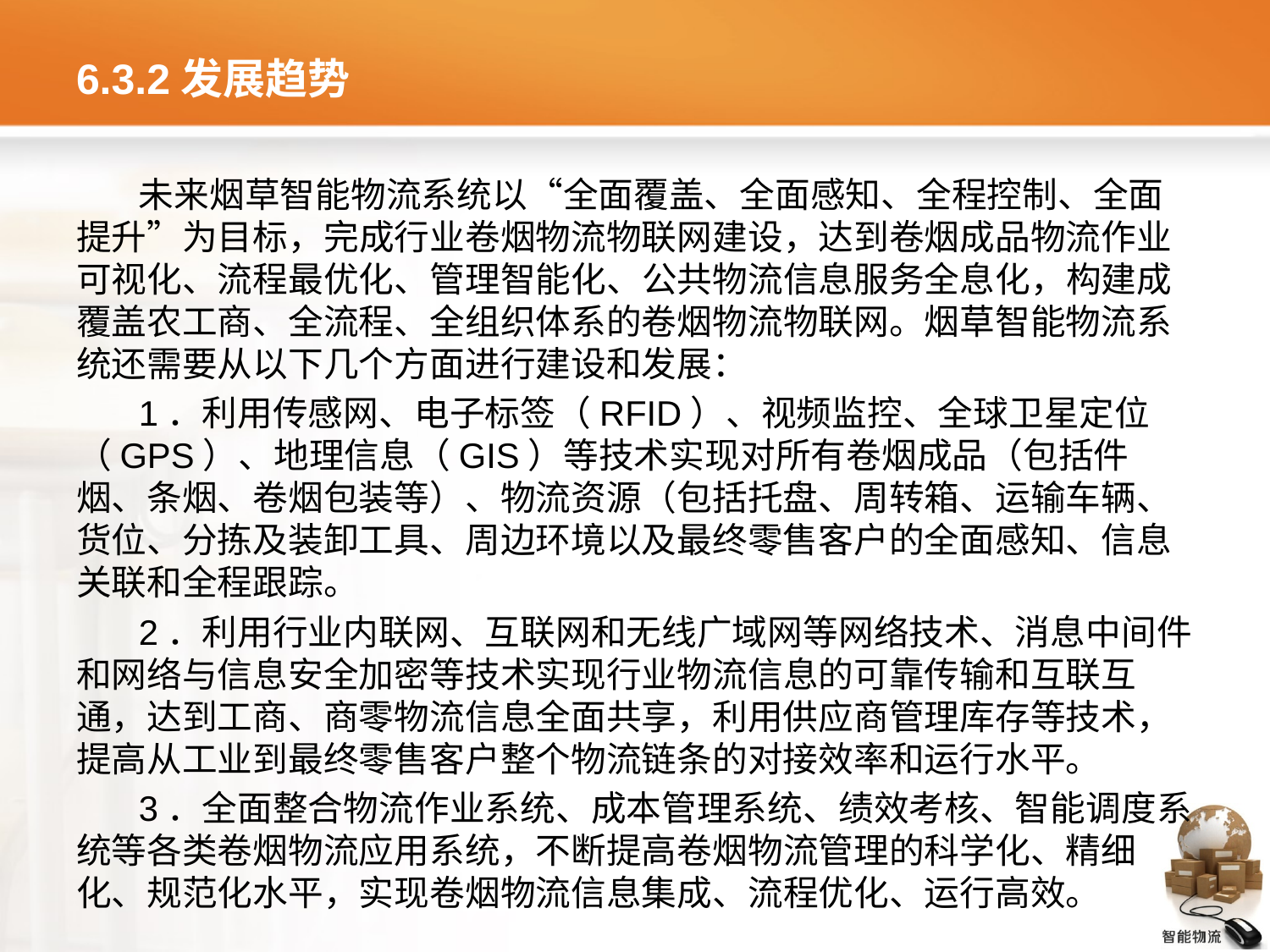

# 6.3.2发展趋势
未来烟草智能物流系统以“全面覆盖、全面感知、全程控制、全面提升”为目标，完成行业卷烟物流物联网建设，达到卷烟成品物流作业可视化、流程最优化、管理智能化、公共物流信息服务全息化，构建成覆盖农工商、全流程、全组织体系的卷烟物流物联网。烟草智能物流系统还需要从以下几个方面进行建设和发展：
1．利用传感网、电子标签（RFID）、视频监控、全球卫星定位（GPS）、地理信息（GIS）等技术实现对所有卷烟成品（包括件烟、条烟、卷烟包装等）、物流资源（包括托盘、周转箱、运输车辆、货位、分拣及装卸工具、周边环境以及最终零售客户的全面感知、信息关联和全程跟踪。
2．利用行业内联网、互联网和无线广域网等网络技术、消息中间件和网络与信息安全加密等技术实现行业物流信息的可靠传输和互联互通，达到工商、商零物流信息全面共享，利用供应商管理库存等技术，提高从工业到最终零售客户整个物流链条的对接效率和运行水平。
3．全面整合物流作业系统、成本管理系统、绩效考核、智能调度系统等各类卷烟物流应用系统，不断提高卷烟物流管理的科学化、精细化、规范化水平，实现卷烟物流信息集成、流程优化、运行高效。